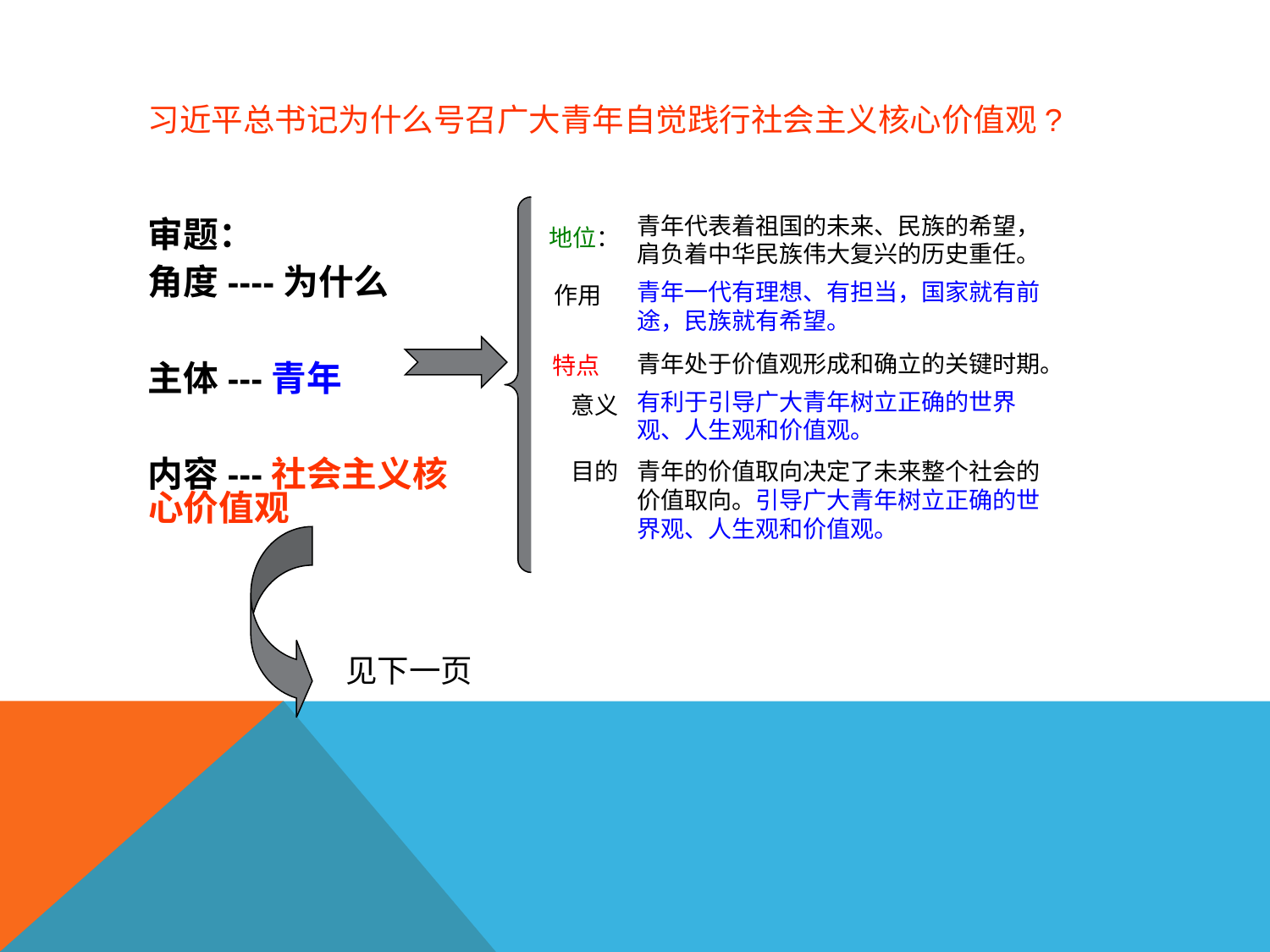

# 习近平总书记为什么号召广大青年自觉践行社会主义核心价值观?

青年代表着祖国的未来、民族的希望，肩负着中华民族伟大复兴的历史重任。
审题：
角度----为什么

主体---青年

内容---社会主义核心价值观

地位：
青年一代有理想、有担当，国家就有前途，民族就有希望。
作用

青年处于价值观形成和确立的关键时期。
特点
有利于引导广大青年树立正确的世界观、人生观和价值观。
意义
目的
青年的价值取向决定了未来整个社会的价值取向。引导广大青年树立正确的世界观、人生观和价值观。

见下一页